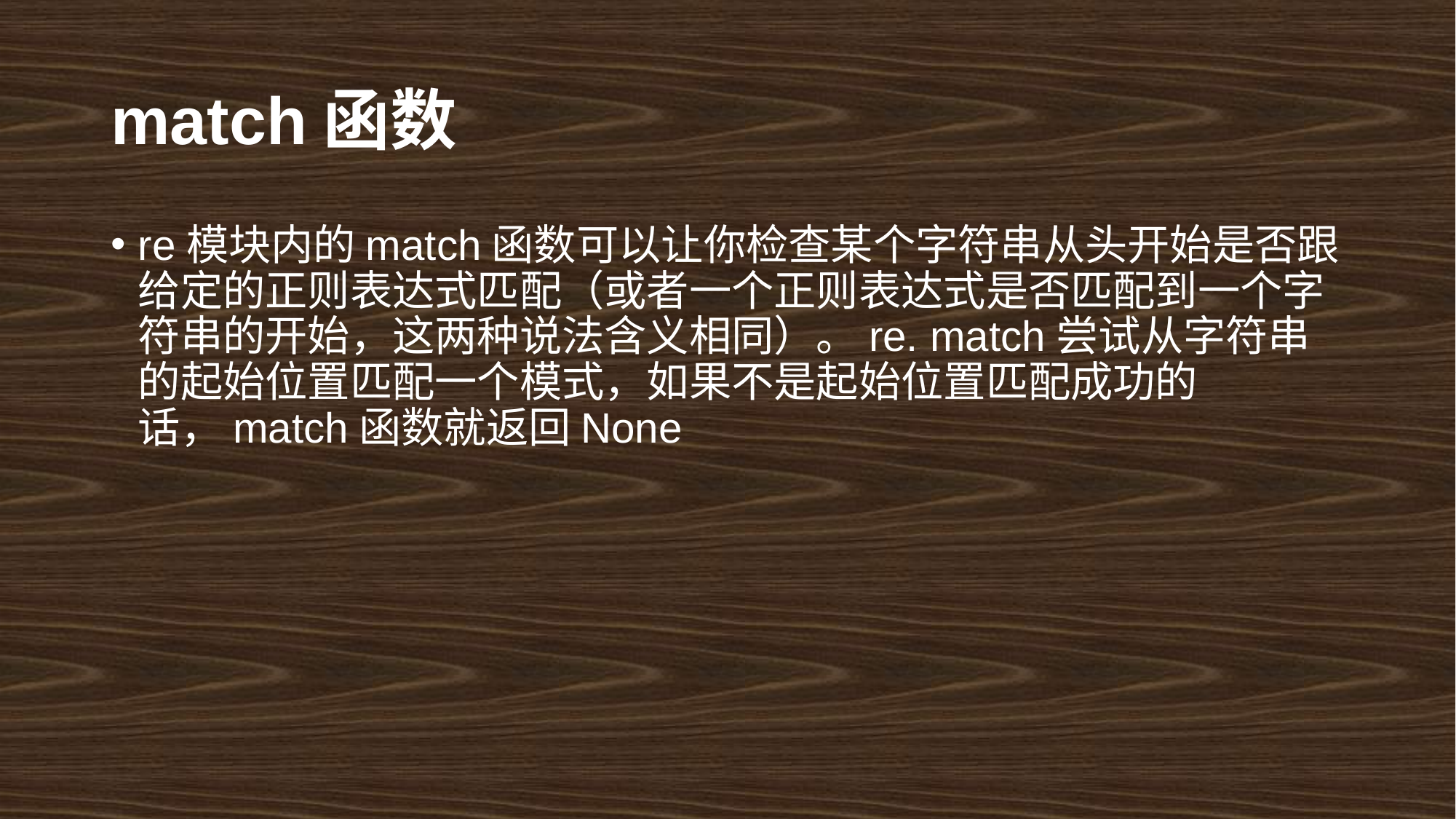

# match函数
re模块内的match函数可以让你检查某个字符串从头开始是否跟给定的正则表达式匹配（或者一个正则表达式是否匹配到一个字符串的开始，这两种说法含义相同）。re. match尝试从字符串的起始位置匹配一个模式，如果不是起始位置匹配成功的话，match函数就返回None